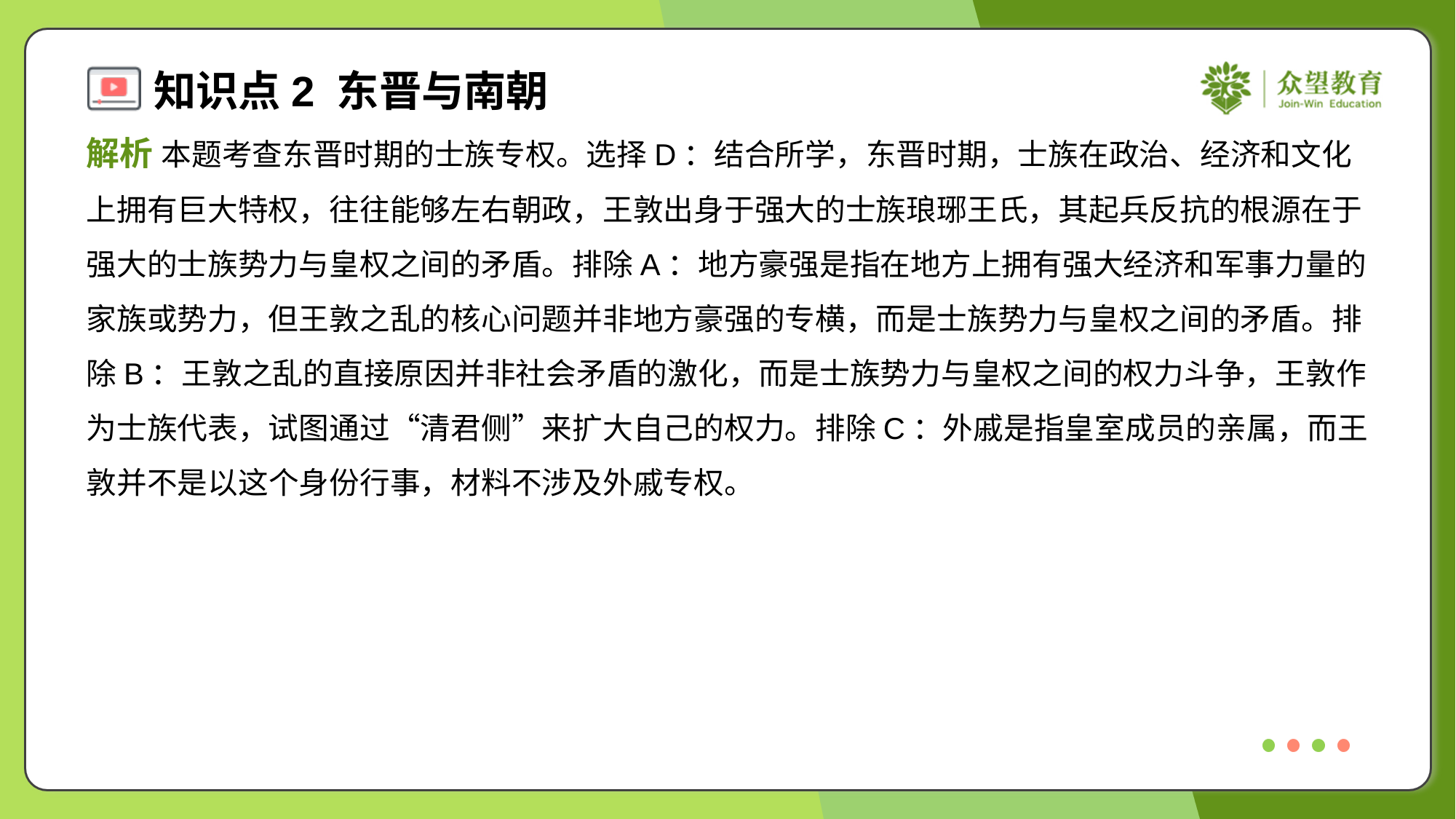

解析 本题考查东晋时期的士族专权。选择D：结合所学，东晋时期，士族在政治、经济和文化
上拥有巨大特权，往往能够左右朝政，王敦出身于强大的士族琅琊王氏，其起兵反抗的根源在于
强大的士族势力与皇权之间的矛盾。排除A：地方豪强是指在地方上拥有强大经济和军事力量的
家族或势力，但王敦之乱的核心问题并非地方豪强的专横，而是士族势力与皇权之间的矛盾。排
除B：王敦之乱的直接原因并非社会矛盾的激化，而是士族势力与皇权之间的权力斗争，王敦作
为士族代表，试图通过“清君侧”来扩大自己的权力。排除C：外戚是指皇室成员的亲属，而王
敦并不是以这个身份行事，材料不涉及外戚专权。